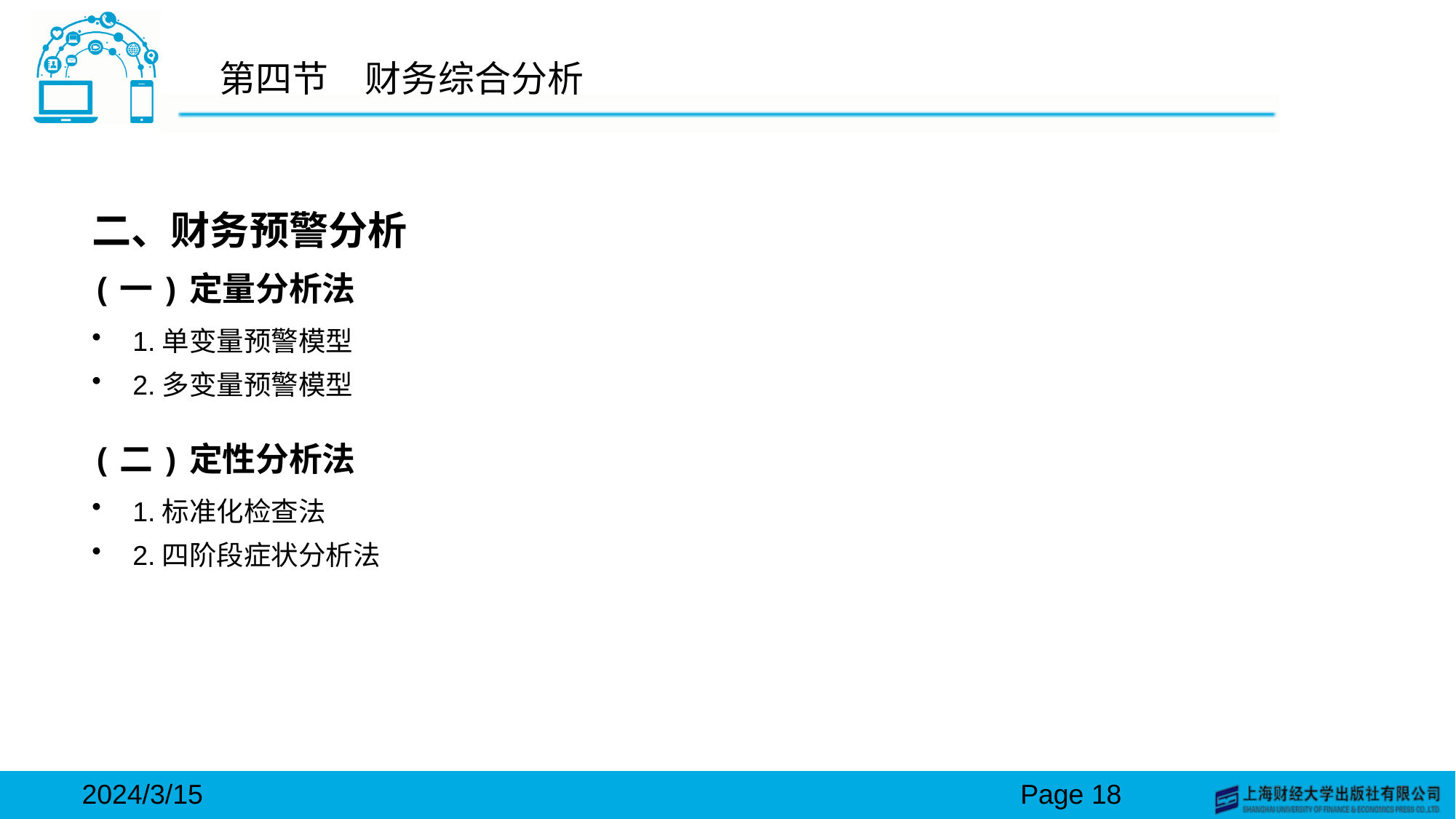

# 第四节　财务综合分析
二、财务预警分析
(一)定量分析法
1.单变量预警模型
2.多变量预警模型
(二)定性分析法
1.标准化检查法
2.四阶段症状分析法

2024/3/15
Page 18